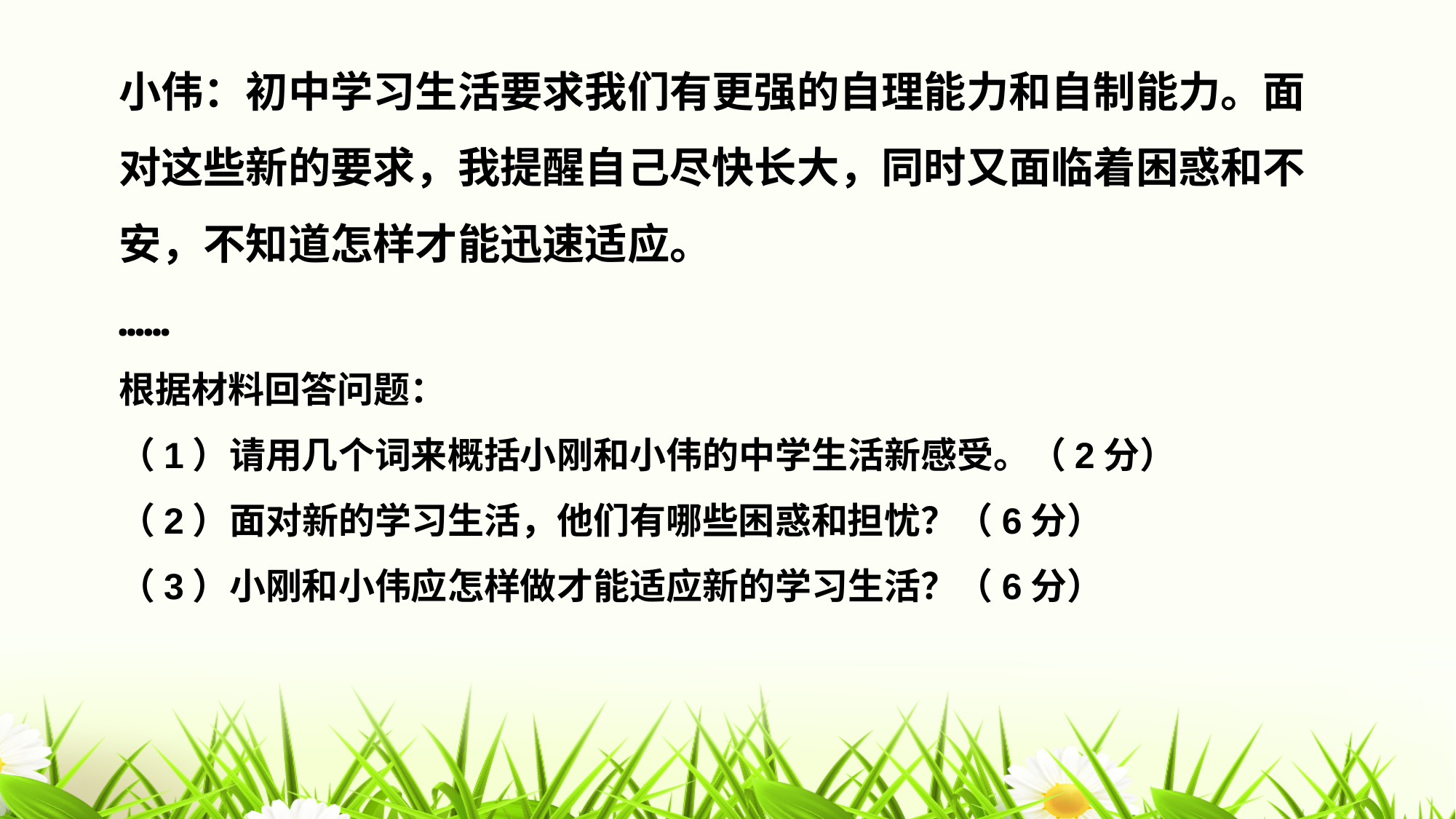

小伟：初中学习生活要求我们有更强的自理能力和自制能力。面对这些新的要求，我提醒自己尽快长大，同时又面临着困惑和不安，不知道怎样才能迅速适应。
……
根据材料回答问题：
（1）请用几个词来概括小刚和小伟的中学生活新感受。（2分）
（2）面对新的学习生活，他们有哪些困惑和担忧？（6分）
（3）小刚和小伟应怎样做才能适应新的学习生活？（6分）